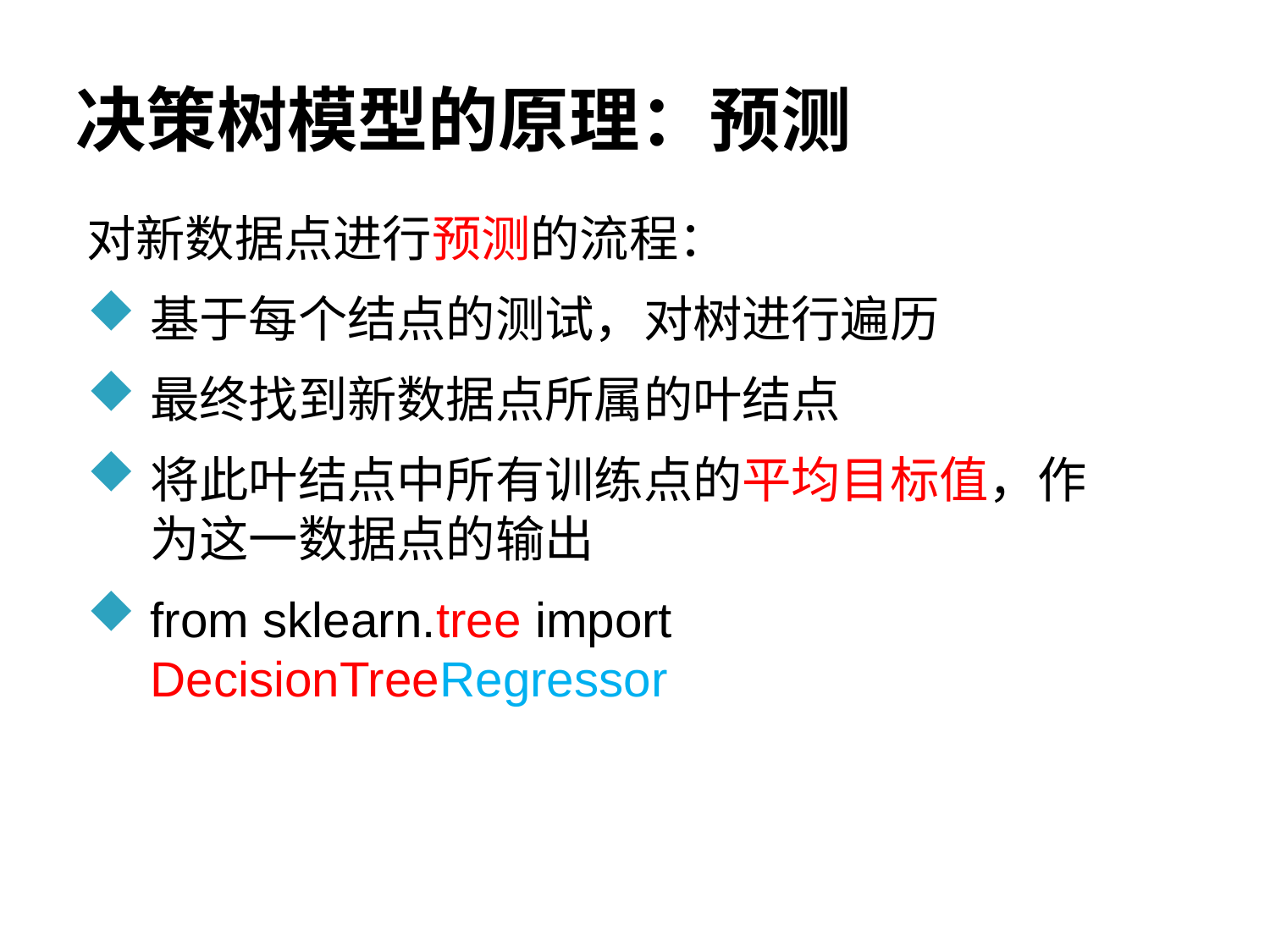

# 决策树模型的原理：预测
对新数据点进行预测的流程：
基于每个结点的测试，对树进行遍历
最终找到新数据点所属的叶结点
将此叶结点中所有训练点的平均目标值，作为这一数据点的输出
from sklearn.tree import DecisionTreeRegressor